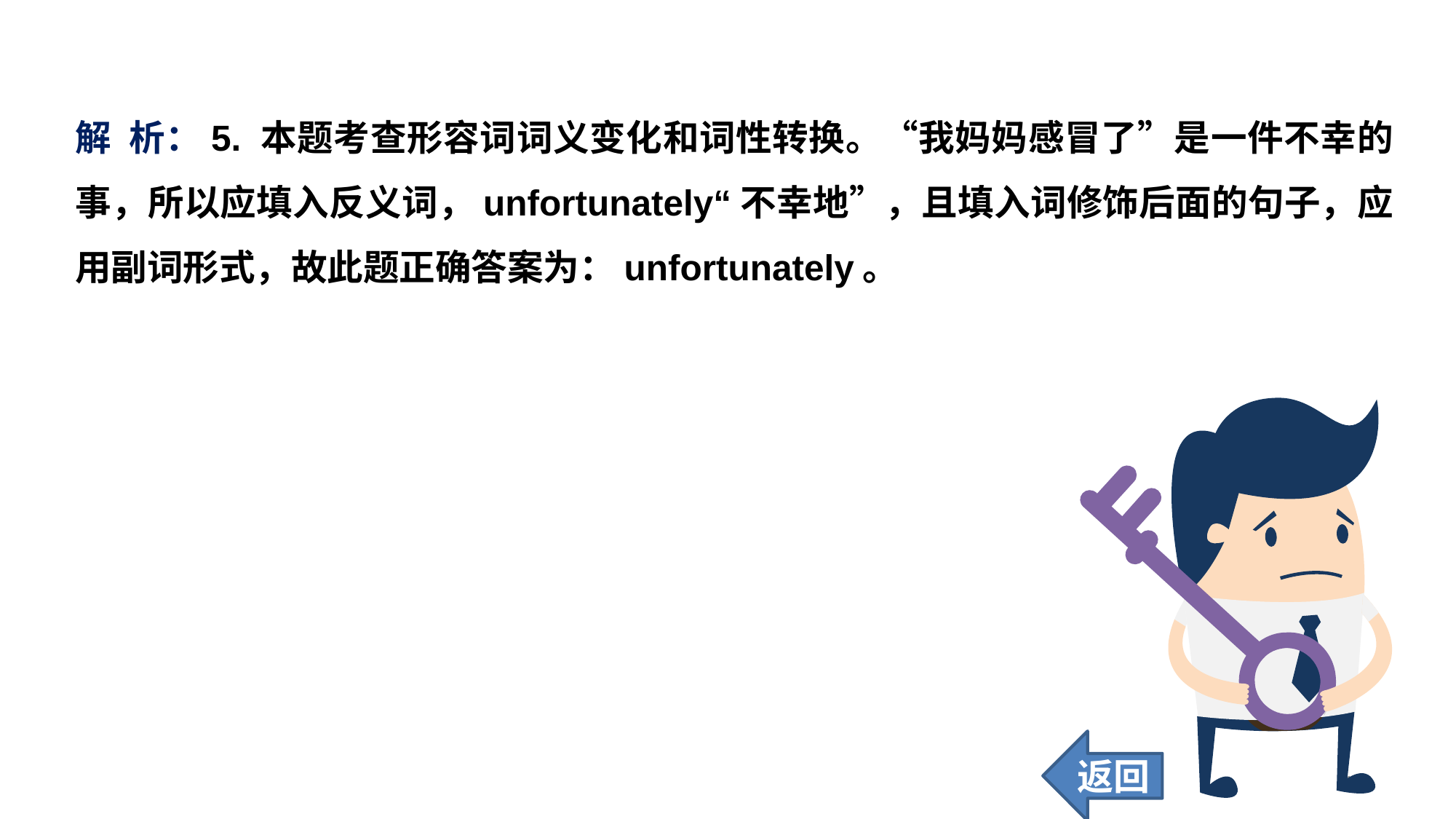

解  析：5. 本题考查形容词词义变化和词性转换。“我妈妈感冒了”是一件不幸的事，所以应填入反义词，unfortunately“不幸地”，且填入词修饰后面的句子，应用副词形式，故此题正确答案为：unfortunately。

返回
117